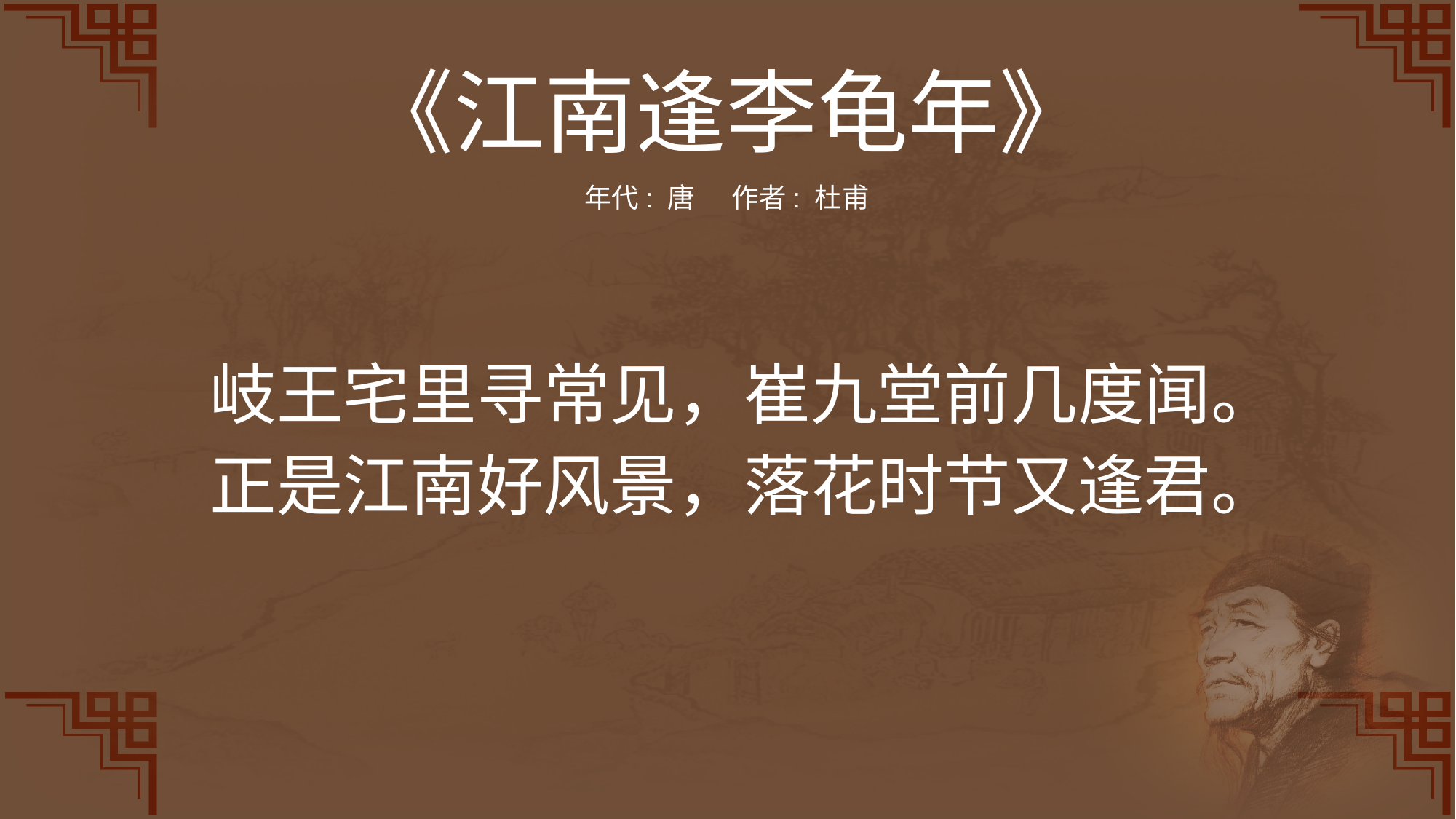

《江南逢李龟年》
年代: 唐      作者: 杜甫
岐王宅里寻常见，崔九堂前几度闻。
正是江南好风景，落花时节又逢君。
.